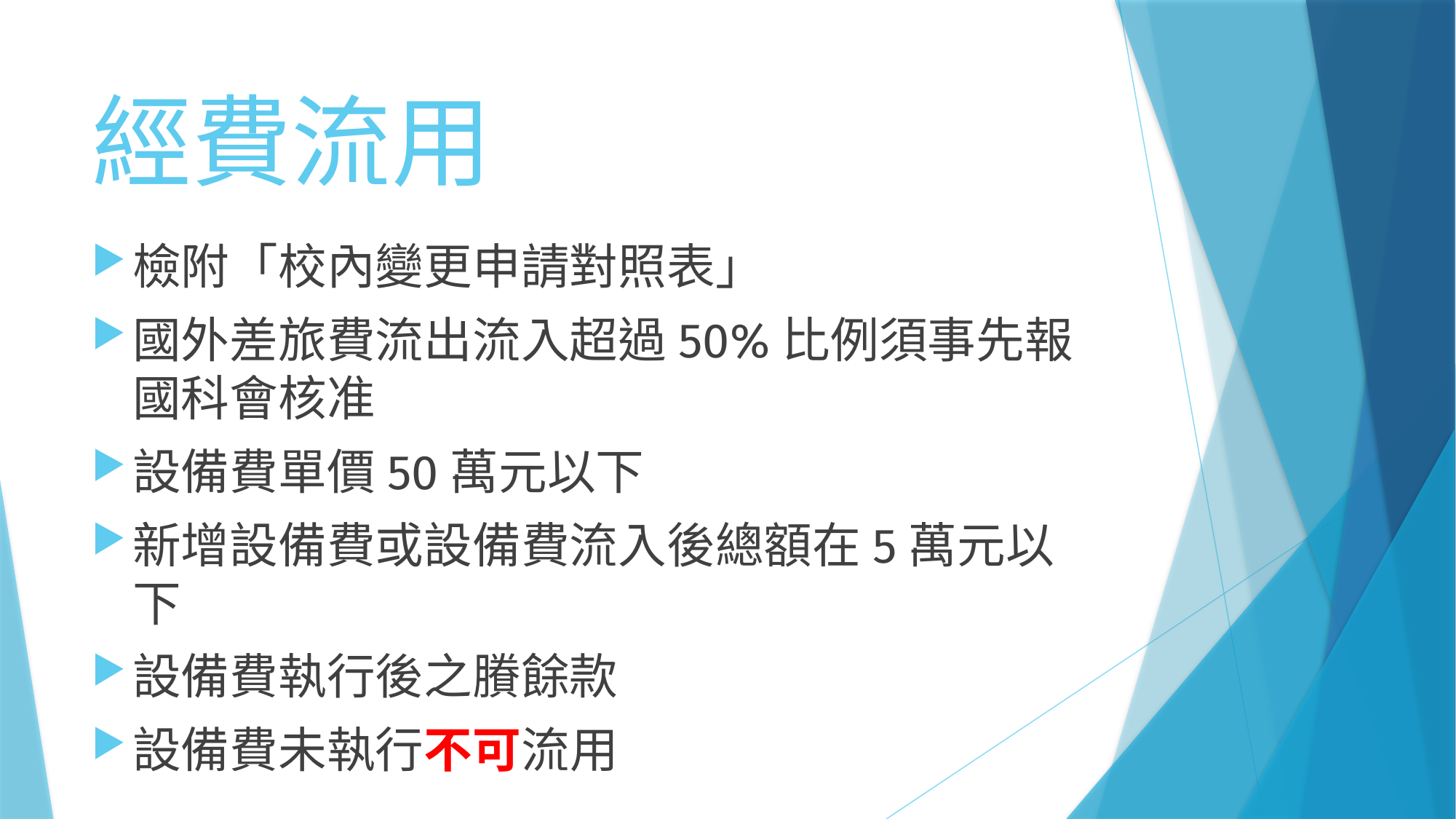

# 經費流用
檢附「校內變更申請對照表」
國外差旅費流出流入超過50%比例須事先報國科會核准
設備費單價50萬元以下
新增設備費或設備費流入後總額在5萬元以下
設備費執行後之賸餘款
設備費未執行不可流用